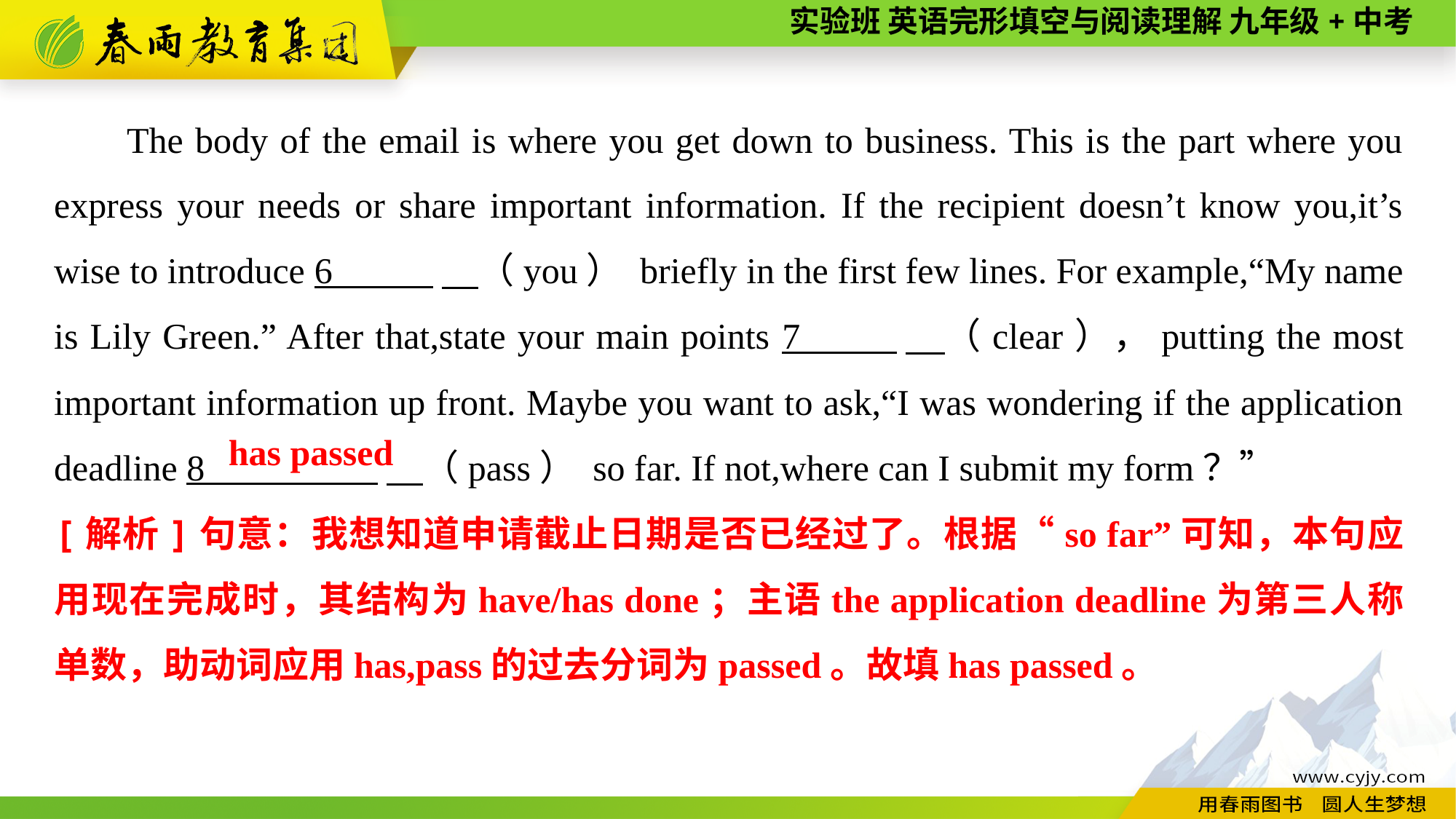

The body of the email is where you get down to business. This is the part where you express your needs or share important information. If the recipient doesn’t know you,it’s wise to introduce 6           　（you） briefly in the first few lines. For example,“My name is Lily Green.” After that,state your main points 7        　（clear），putting the most important information up front. Maybe you want to ask,“I was wondering if the application deadline 8                   　（pass） so far. If not,where can I submit my form？”
has passed
[解析]句意：我想知道申请截止日期是否已经过了。根据“so far”可知，本句应用现在完成时，其结构为have/has done；主语the application deadline为第三人称单数，助动词应用has,pass的过去分词为passed。故填has passed。